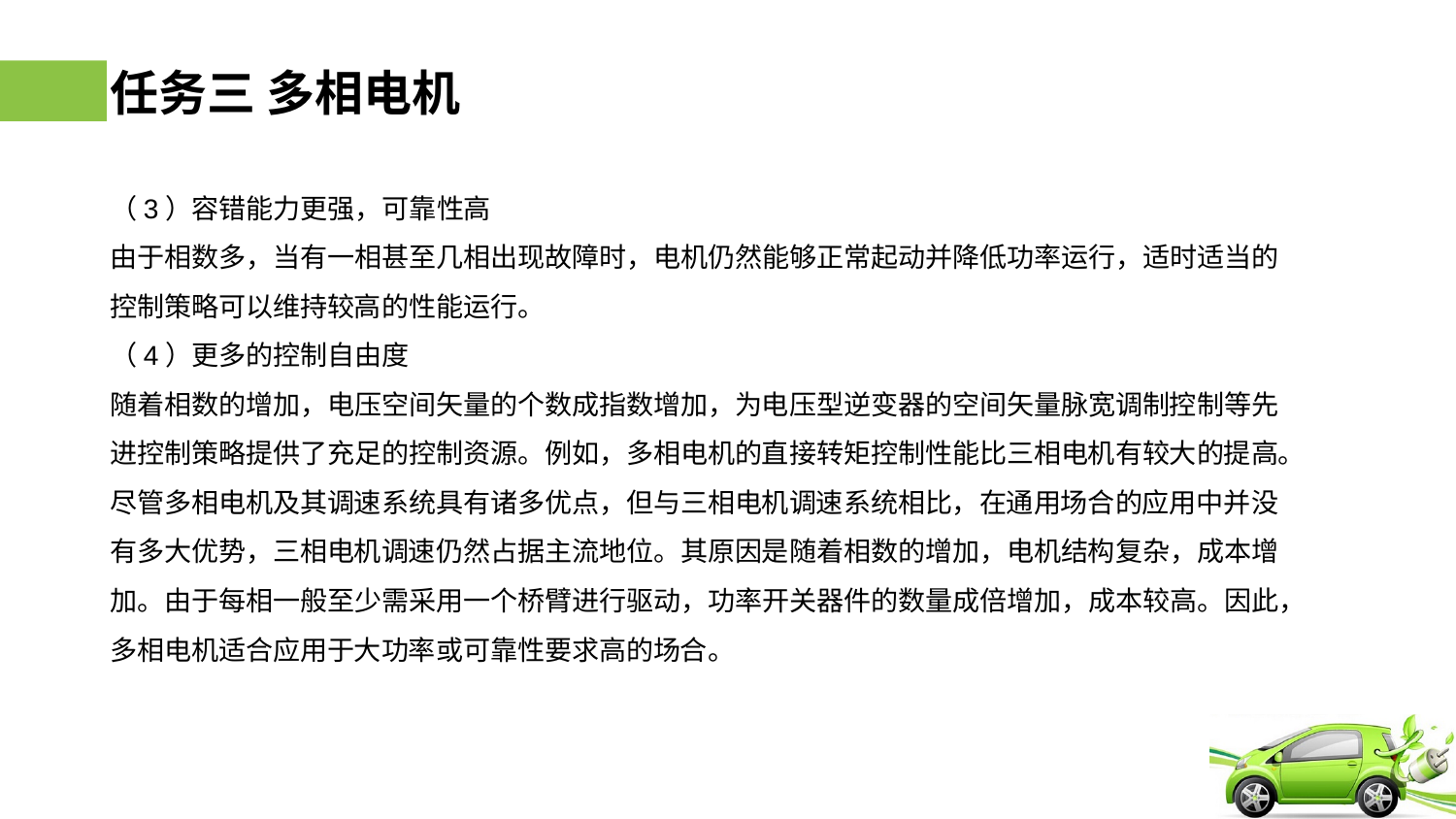

# 任务三 多相电机
（3）容错能力更强，可靠性高
由于相数多，当有一相甚至几相出现故障时，电机仍然能够正常起动并降低功率运行，适时适当的控制策略可以维持较高的性能运行。
（4）更多的控制自由度
随着相数的增加，电压空间矢量的个数成指数增加，为电压型逆变器的空间矢量脉宽调制控制等先进控制策略提供了充足的控制资源。例如，多相电机的直接转矩控制性能比三相电机有较大的提高。
尽管多相电机及其调速系统具有诸多优点，但与三相电机调速系统相比，在通用场合的应用中并没有多大优势，三相电机调速仍然占据主流地位。其原因是随着相数的增加，电机结构复杂，成本增加。由于每相一般至少需采用一个桥臂进行驱动，功率开关器件的数量成倍增加，成本较高。因此，多相电机适合应用于大功率或可靠性要求高的场合。